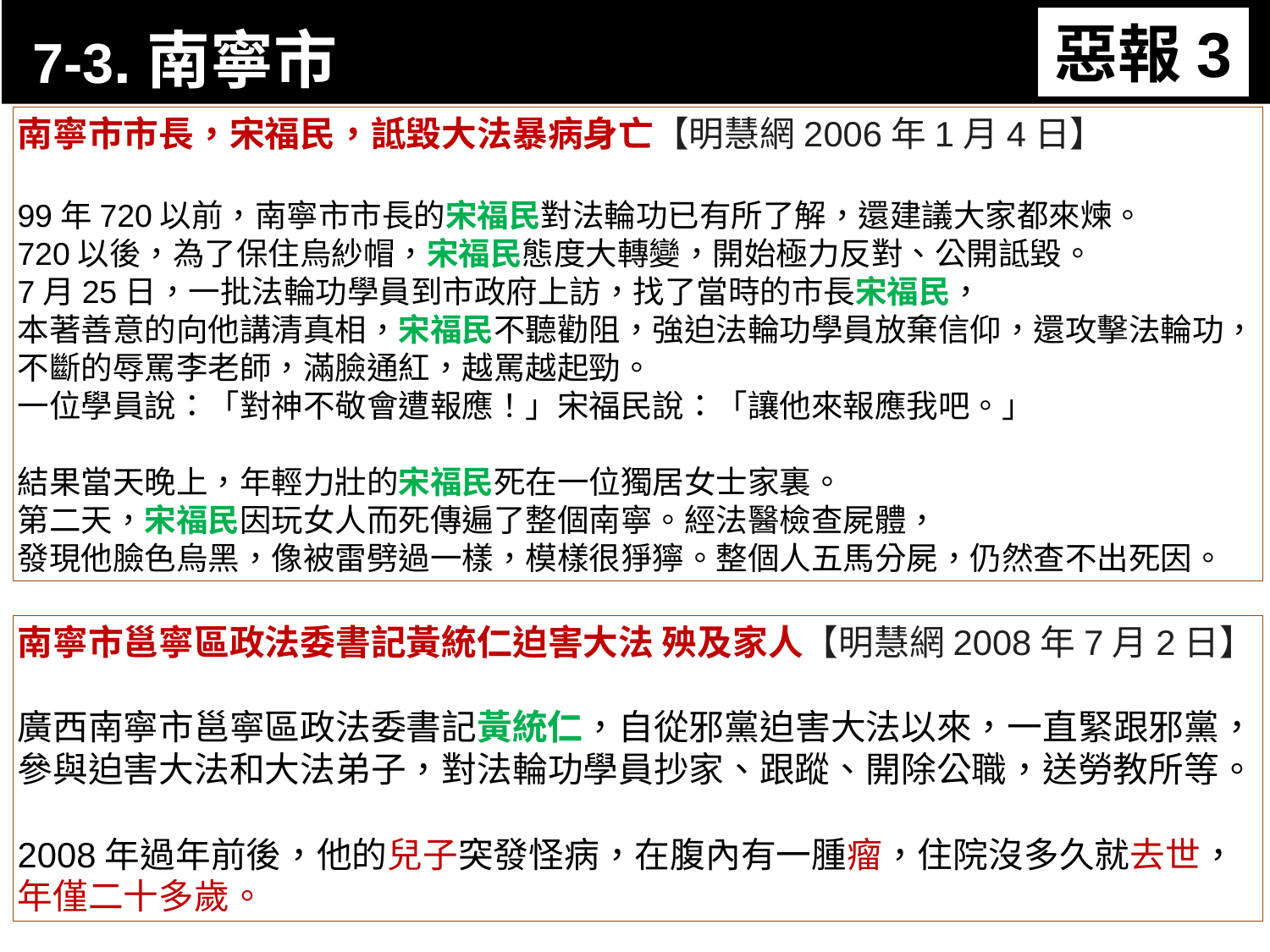

7-3.南寧市

惡報3
11-3. XX市官員惡報實例
南寧市市長，宋福民，詆毀大法暴病身亡【明慧網2006年1月4日】

99年720以前，南寧市市長的宋福民對法輪功已有所了解，還建議大家都來煉。
720以後，為了保住烏紗帽，宋福民態度大轉變，開始極力反對、公開詆毀。
7月25日，一批法輪功學員到市政府上訪，找了當時的市長宋福民，
本著善意的向他講清真相，宋福民不聽勸阻，強迫法輪功學員放棄信仰，還攻擊法輪功，不斷的辱罵李老師，滿臉通紅，越罵越起勁。
一位學員說：「對神不敬會遭報應！」宋福民說：「讓他來報應我吧。」

結果當天晚上，年輕力壯的宋福民死在一位獨居女士家裏。
第二天，宋福民因玩女人而死傳遍了整個南寧。經法醫檢查屍體，
發現他臉色烏黑，像被雷劈過一樣，模樣很猙獰。整個人五馬分屍，仍然查不出死因。
南寧市邕寧區政法委書記黃統仁迫害大法 殃及家人【明慧網2008年7月2日】

廣西南寧市邕寧區政法委書記黃統仁，自從邪黨迫害大法以來，一直緊跟邪黨，參與迫害大法和大法弟子，對法輪功學員抄家、跟蹤、開除公職，送勞教所等。

2008年過年前後，他的兒子突發怪病，在腹內有一腫瘤，住院沒多久就去世，年僅二十多歲。